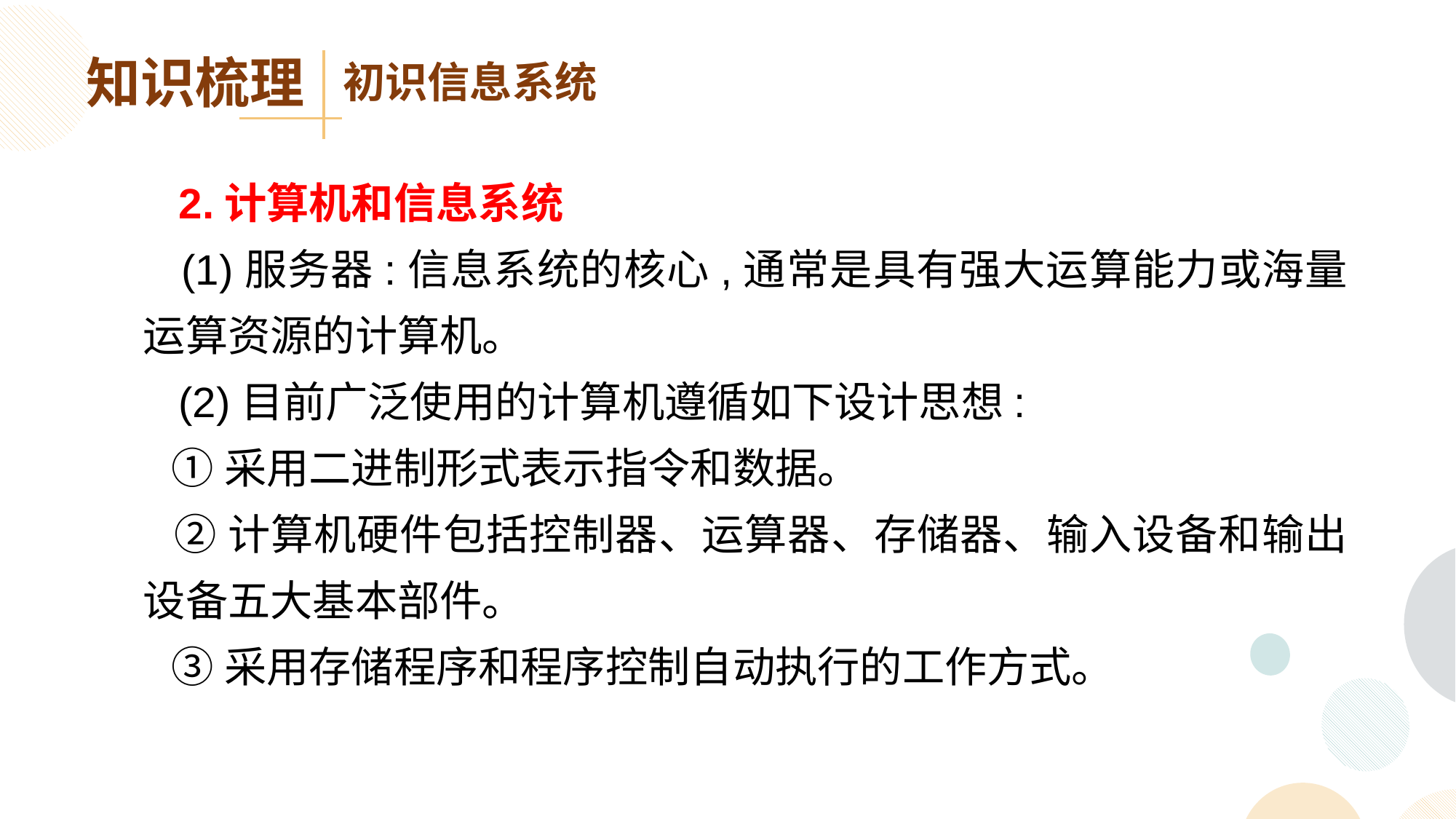

知识梳理
初识信息系统
   2.计算机和信息系统
   (1)服务器:信息系统的核心,通常是具有强大运算能力或海量运算资源的计算机。
   (2)目前广泛使用的计算机遵循如下设计思想:
   ①采用二进制形式表示指令和数据。
   ②计算机硬件包括控制器、运算器、存储器、输入设备和输出设备五大基本部件。
   ③采用存储程序和程序控制自动执行的工作方式。